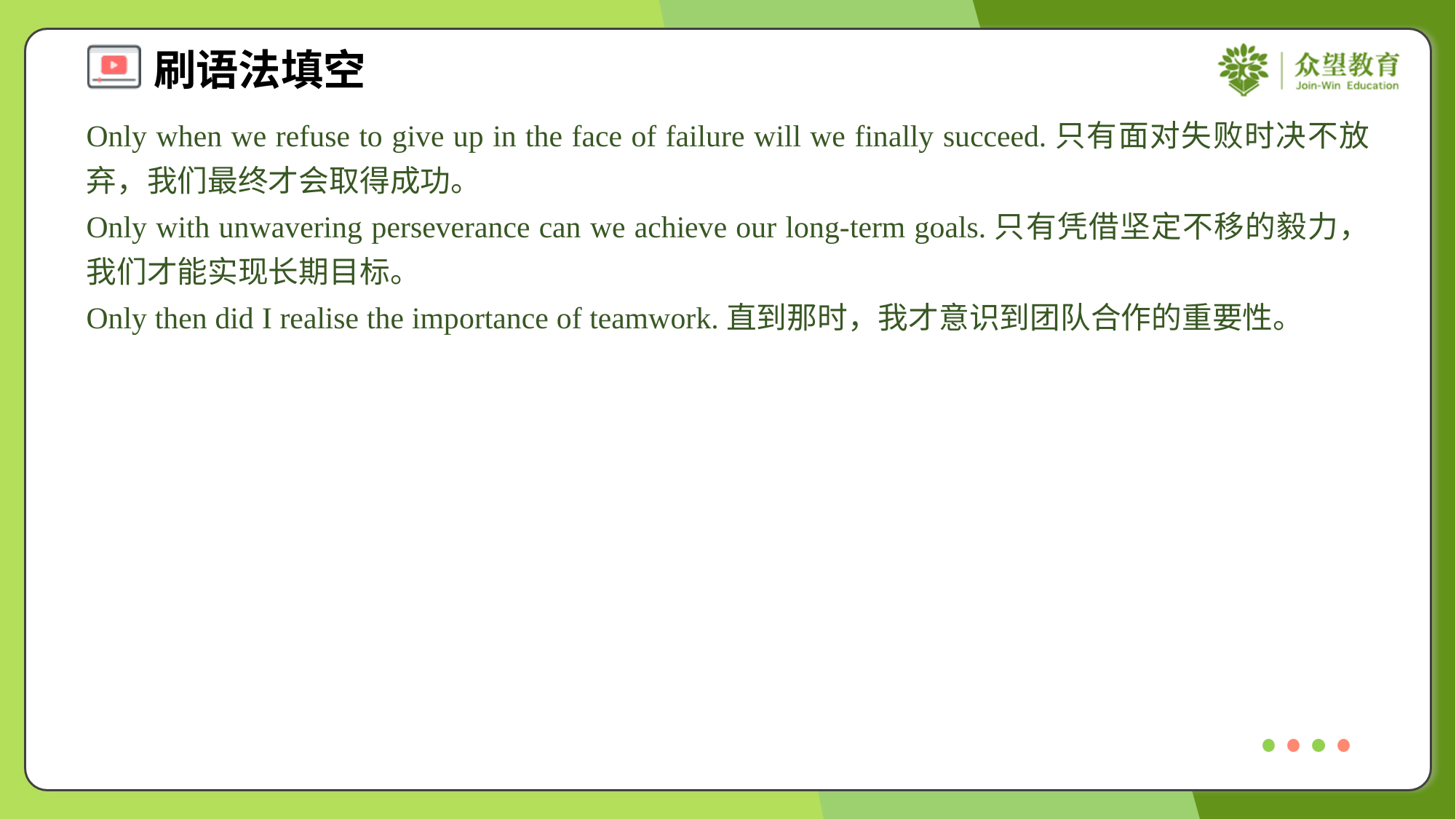

Only when we refuse to give up in the face of failure will we finally succeed.只有面对失败时决不放弃，我们最终才会取得成功。
Only with unwavering perseverance can we achieve our long-term goals.只有凭借坚定不移的毅力，我们才能实现长期目标。
Only then did I realise the importance of teamwork.直到那时，我才意识到团队合作的重要性。